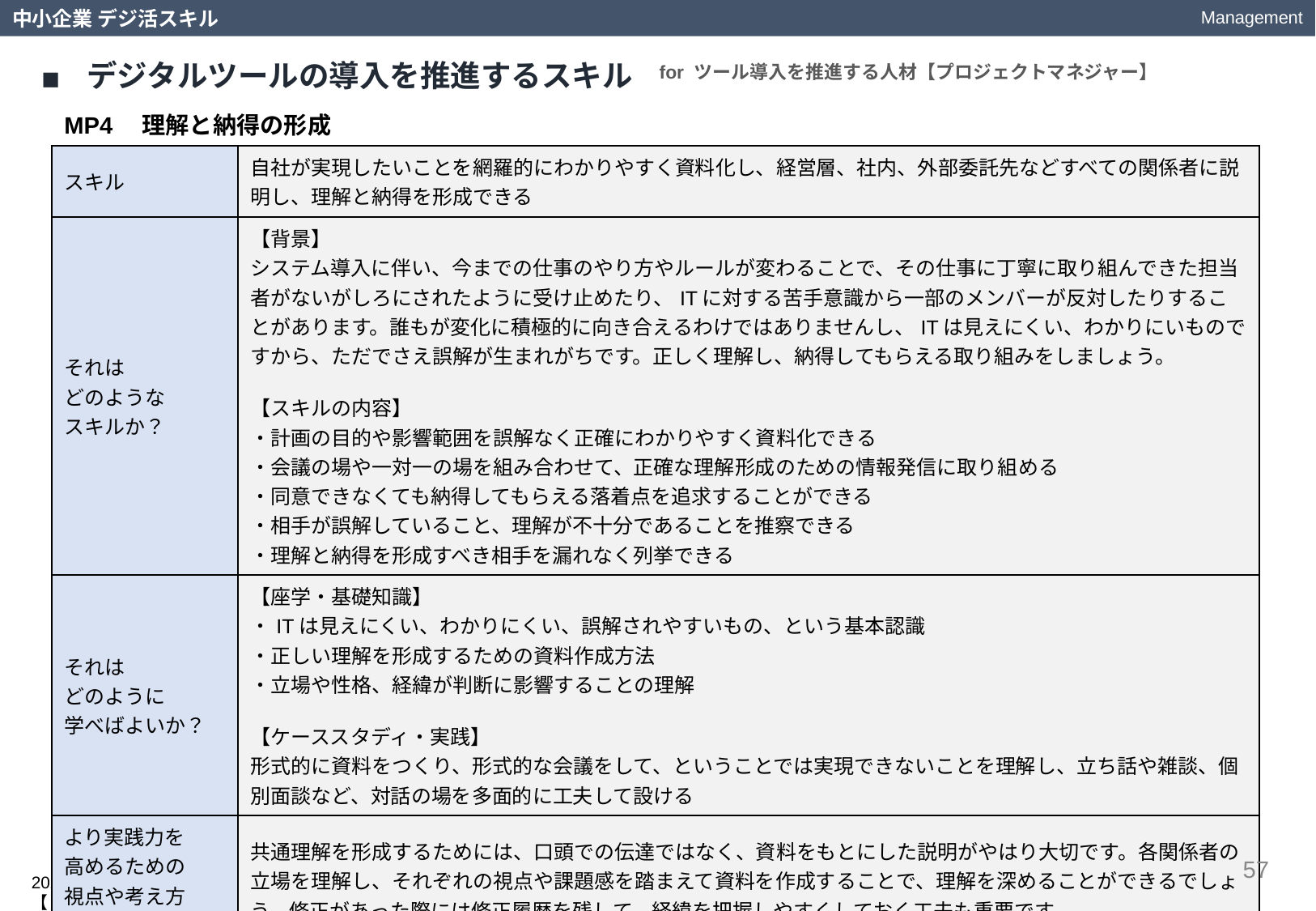

Management
中小企業 デジ活スキル
デジタルツールの導入を推進するスキル
for ツール導入を推進する人材【プロジェクトマネジャー】
MP4　理解と納得の形成
| スキル | 自社が実現したいことを網羅的にわかりやすく資料化し、経営層、社内、外部委託先などすべての関係者に説明し、理解と納得を形成できる |
| --- | --- |
| それは どのような スキルか？ | 【背景】 システム導入に伴い、今までの仕事のやり方やルールが変わることで、その仕事に丁寧に取り組んできた担当者がないがしろにされたように受け止めたり、ITに対する苦手意識から一部のメンバーが反対したりすることがあります。誰もが変化に積極的に向き合えるわけではありませんし、ITは見えにくい、わかりにいものですから、ただでさえ誤解が生まれがちです。正しく理解し、納得してもらえる取り組みをしましょう。 【スキルの内容】 ・計画の目的や影響範囲を誤解なく正確にわかりやすく資料化できる ・会議の場や一対一の場を組み合わせて、正確な理解形成のための情報発信に取り組める ・同意できなくても納得してもらえる落着点を追求することができる ・相手が誤解していること、理解が不十分であることを推察できる ・理解と納得を形成すべき相手を漏れなく列挙できる |
| それは どのように 学べばよいか？ | 【座学・基礎知識】 ・ITは見えにくい、わかりにくい、誤解されやすいもの、という基本認識 ・正しい理解を形成するための資料作成方法 ・立場や性格、経緯が判断に影響することの理解 【ケーススタディ・実践】 形式的に資料をつくり、形式的な会議をして、ということでは実現できないことを理解し、立ち話や雑談、個別面談など、対話の場を多面的に工夫して設ける |
| より実践力を 高めるための 視点や考え方は？ | 共通理解を形成するためには、口頭での伝達ではなく、資料をもとにした説明がやはり大切です。各関係者の立場を理解し、それぞれの視点や課題感を踏まえて資料を作成することで、理解を深めることができるでしょう。修正があった際には修正履歴を残して、経緯を把握しやすくしておく工夫も重要です。 |
57